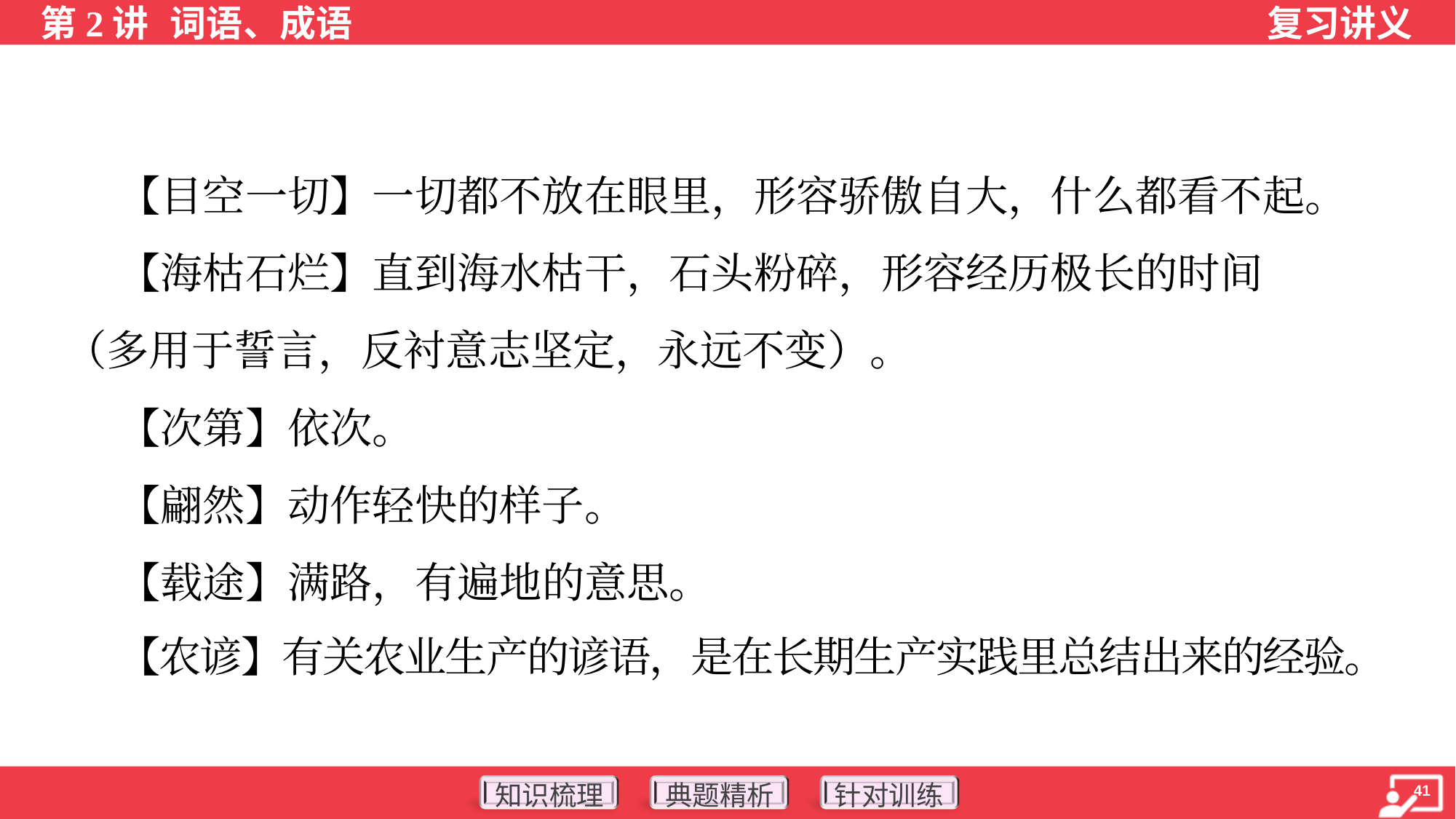

【目空一切】一切都不放在眼里，形容骄傲自大，什么都看不起。
    【海枯石烂】直到海水枯干，石头粉碎，形容经历极长的时间
（多用于誓言，反衬意志坚定，永远不变）。
    【次第】依次。
    【翩然】动作轻快的样子。
    【载途】满路，有遍地的意思。
    【农谚】有关农业生产的谚语，是在长期生产实践里总结出来的经验。